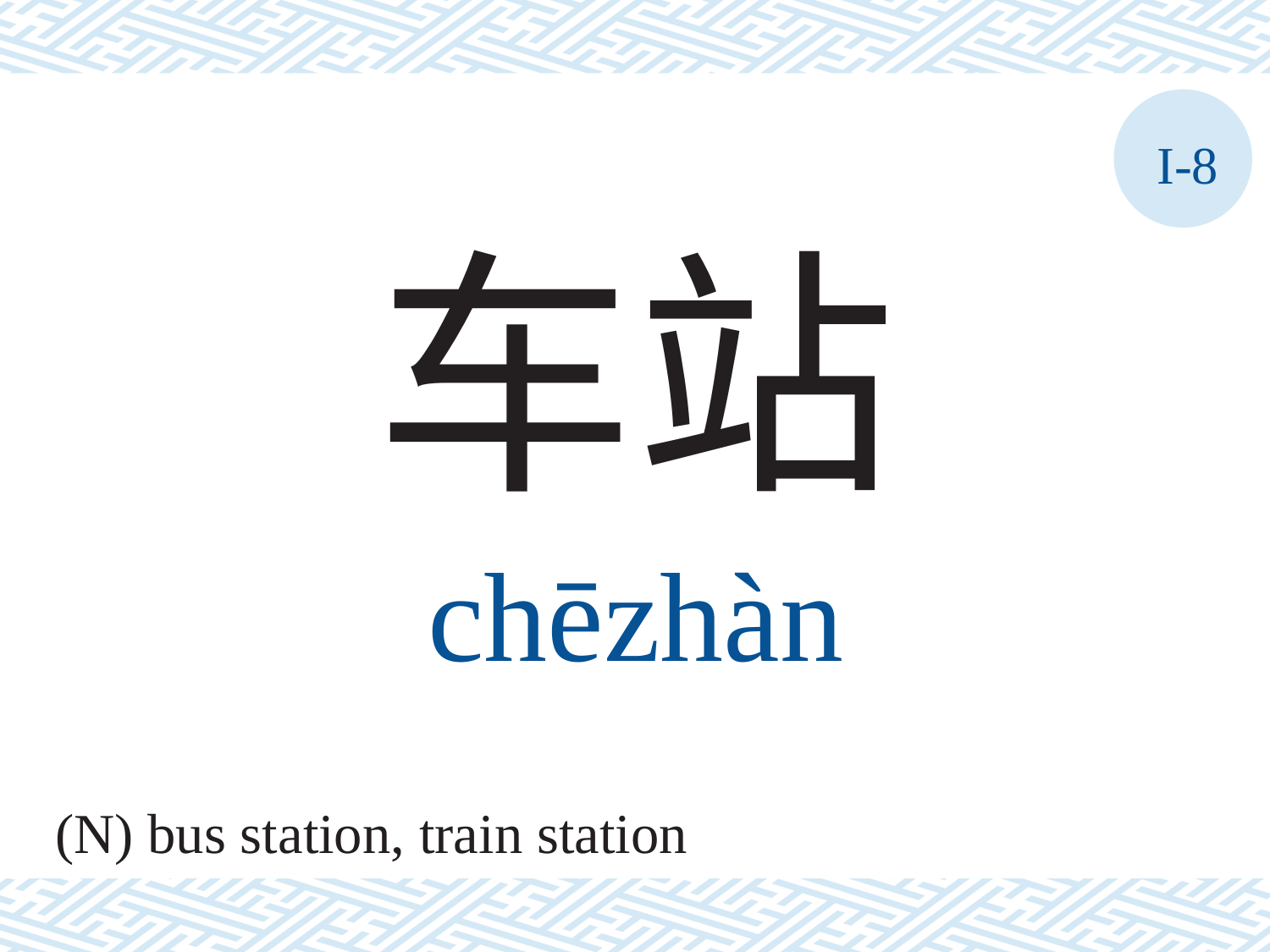

I-8
车站
chēzhàn
(N) bus station, train station